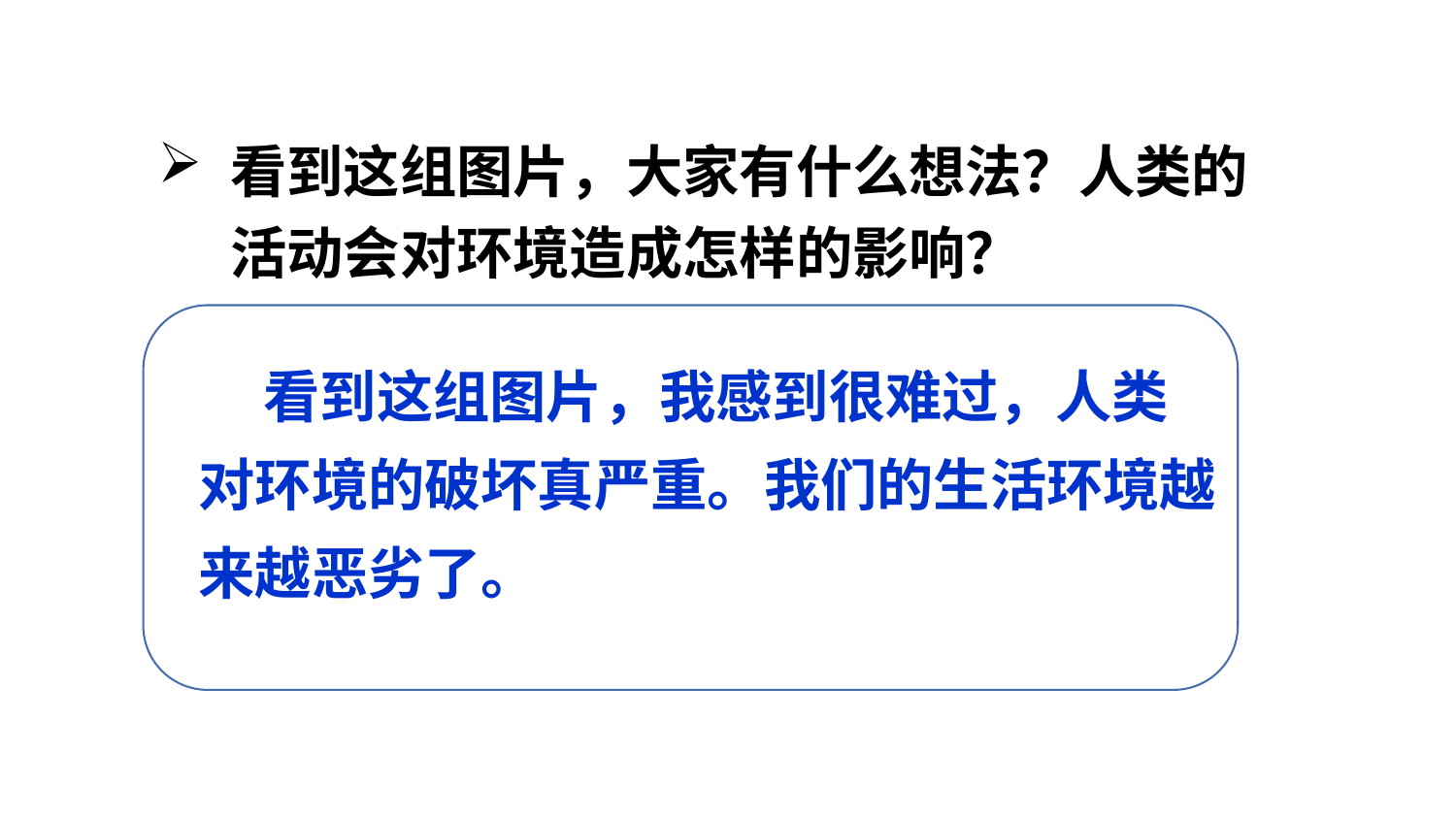

看到这组图片，大家有什么想法？人类的活动会对环境造成怎样的影响？

    看到这组图片，我感到很难过，人类对环境的破坏真严重。我们的生活环境越来越恶劣了。